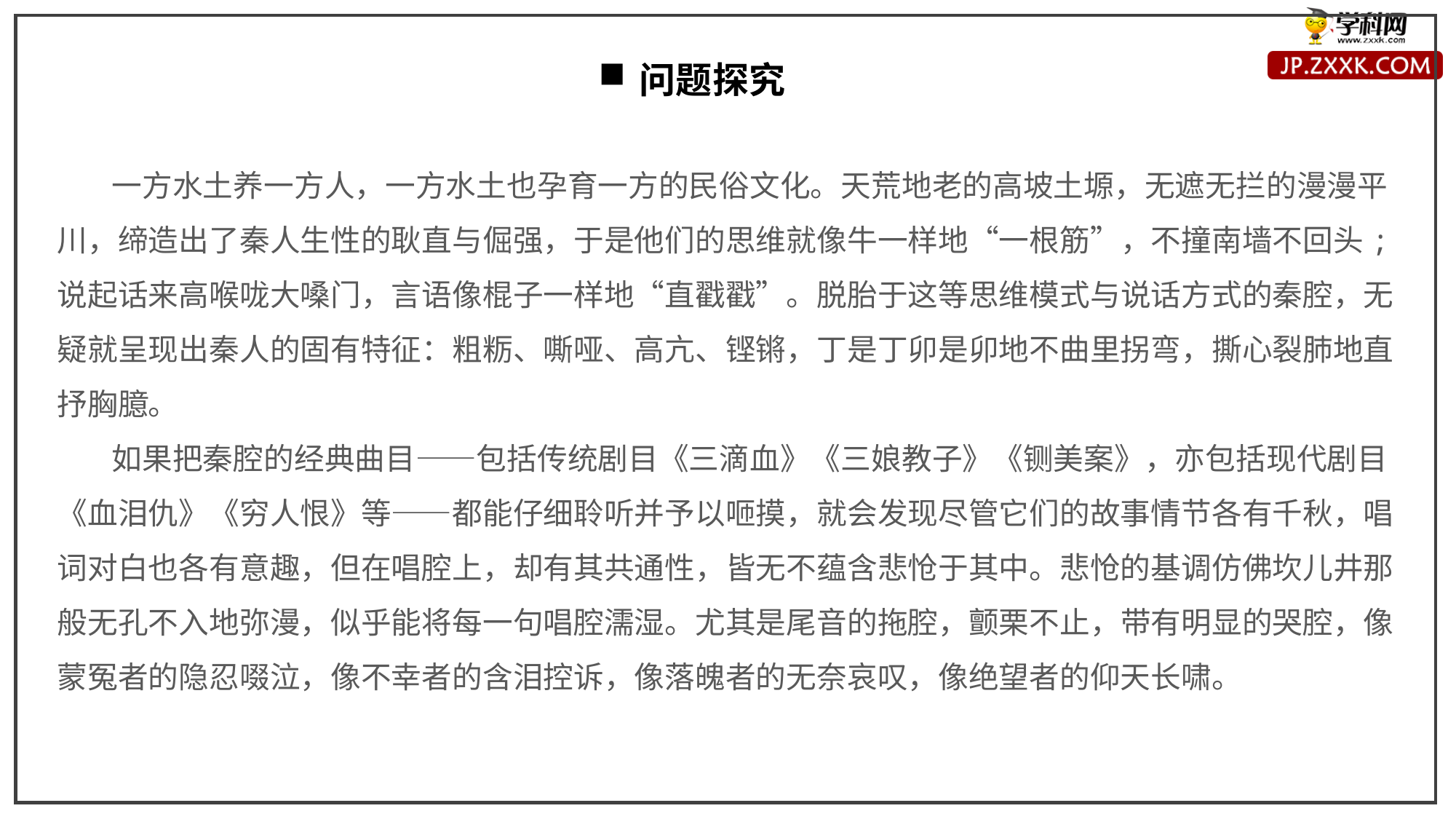

问题探究
一方水土养一方人，一方水土也孕育一方的民俗文化。天荒地老的高坡土塬，无遮无拦的漫漫平川，缔造出了秦人生性的耿直与倔强，于是他们的思维就像牛一样地“一根筋”，不撞南墙不回头;说起话来高喉咙大嗓门，言语像棍子一样地“直戳戳”。脱胎于这等思维模式与说话方式的秦腔，无疑就呈现出秦人的固有特征：粗粝、嘶哑、高亢、铿锵，丁是丁卯是卯地不曲里拐弯，撕心裂肺地直抒胸臆。
如果把秦腔的经典曲目——包括传统剧目《三滴血》《三娘教子》《铡美案》，亦包括现代剧目《血泪仇》《穷人恨》等——都能仔细聆听并予以咂摸，就会发现尽管它们的故事情节各有千秋，唱词对白也各有意趣，但在唱腔上，却有其共通性，皆无不蕴含悲怆于其中。悲怆的基调仿佛坎儿井那般无孔不入地弥漫，似乎能将每一句唱腔濡湿。尤其是尾音的拖腔，颤栗不止，带有明显的哭腔，像蒙冤者的隐忍啜泣，像不幸者的含泪控诉，像落魄者的无奈哀叹，像绝望者的仰天长啸。